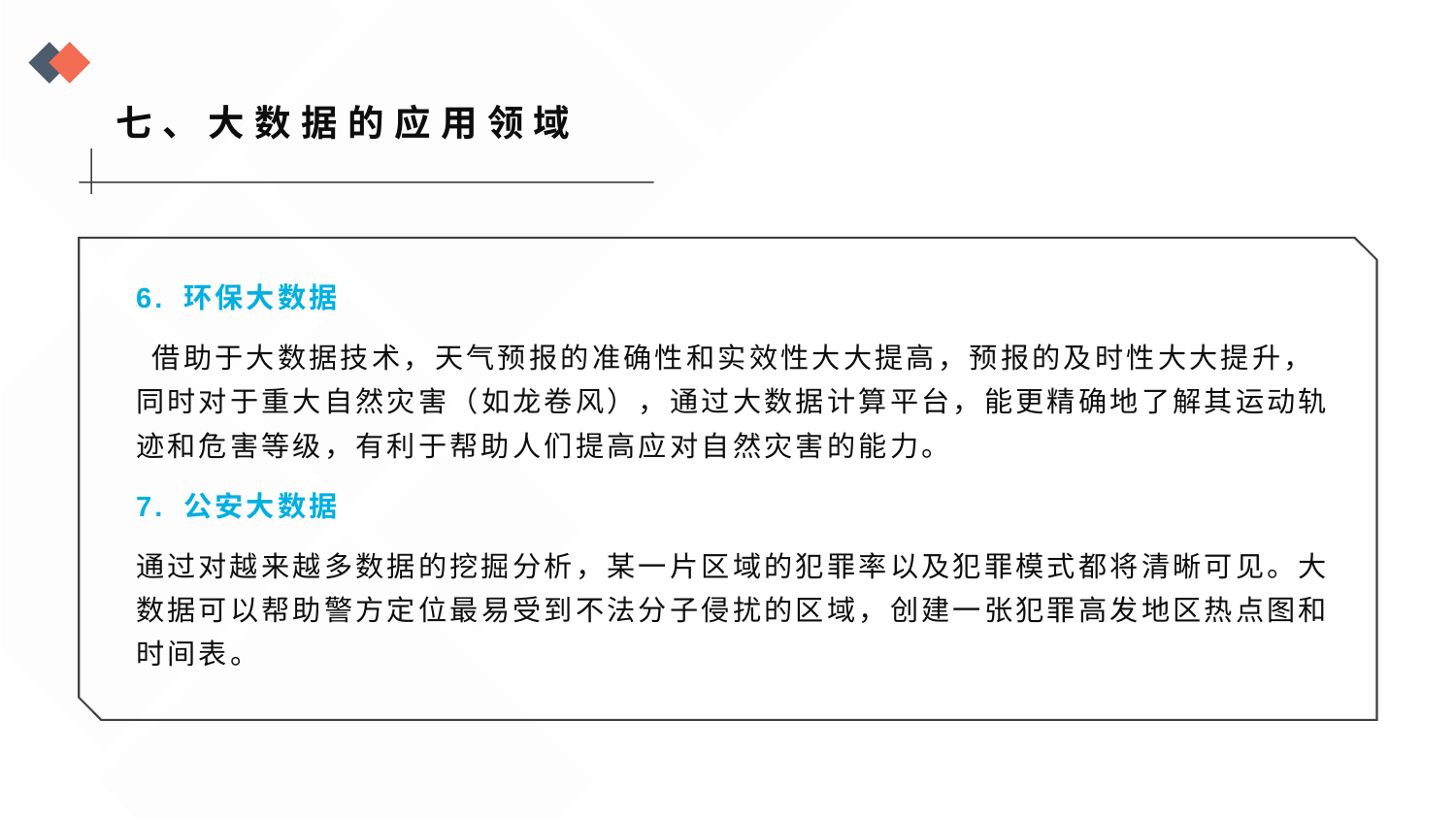

七、大数据的应用领域

6. 环保大数据
 借助于大数据技术，天气预报的准确性和实效性大大提高，预报的及时性大大提升，同时对于重大自然灾害（如龙卷风），通过大数据计算平台，能更精确地了解其运动轨迹和危害等级，有利于帮助人们提高应对自然灾害的能力。
7. 公安大数据
通过对越来越多数据的挖掘分析，某一片区域的犯罪率以及犯罪模式都将清晰可见。大数据可以帮助警方定位最易受到不法分子侵扰的区域，创建一张犯罪高发地区热点图和时间表。